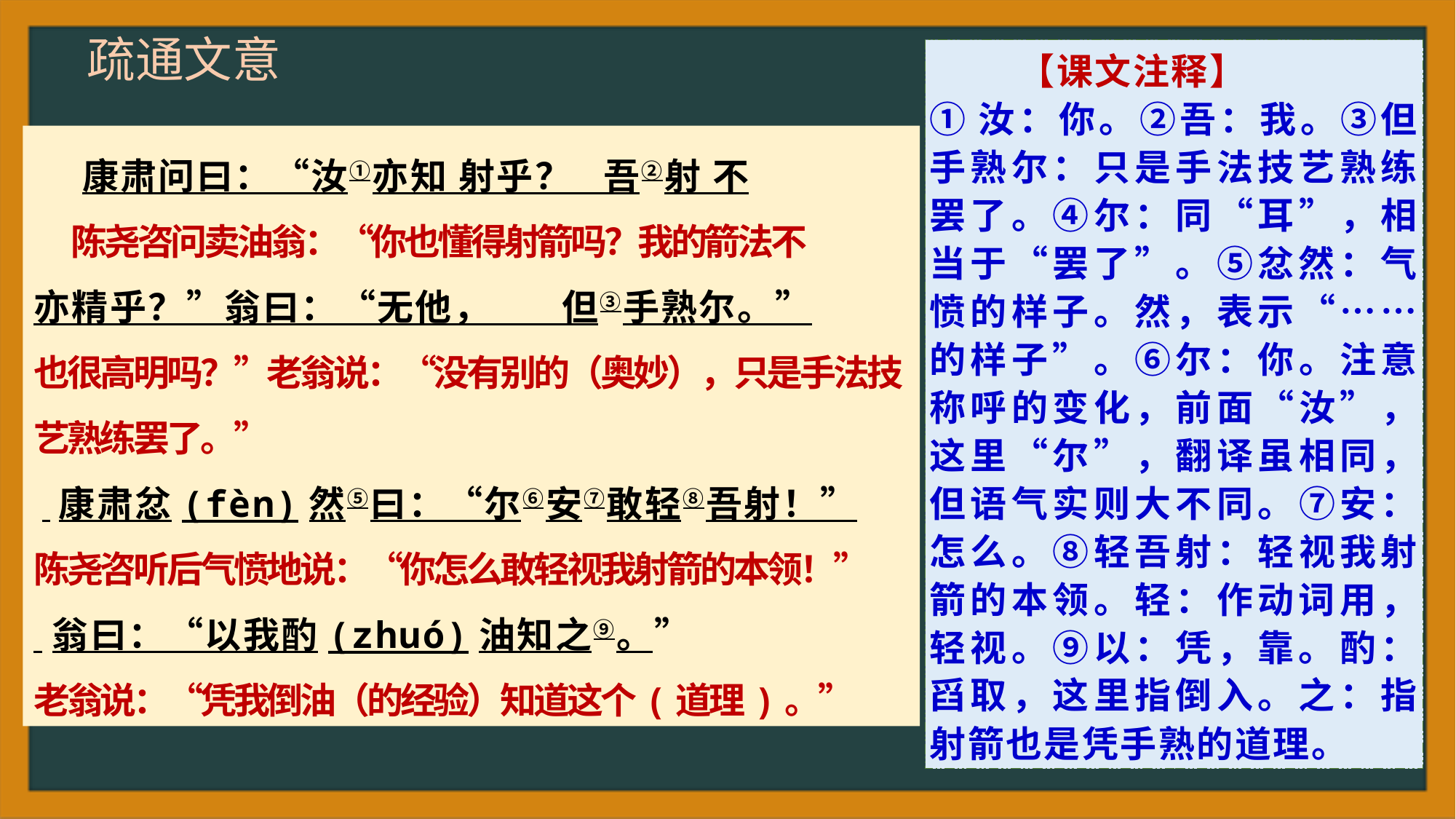

疏通文意
        【课文注释】
①汝：你。②吾：我。③但手熟尔：只是手法技艺熟练罢了。④尔：同“耳”，相当于“罢了”。⑤忿然：气愤的样子。然，表示“……的样子”。⑥尔：你。注意称呼的变化，前面“汝”，这里“尔”，翻译虽相同，但语气实则大不同。⑦安：怎么。⑧轻吾射：轻视我射箭的本领。轻：作动词用，轻视。⑨以：凭，靠。酌：舀取，这里指倒入。之：指射箭也是凭手熟的道理。
    康肃问曰：“汝①亦知 射乎？   吾②射 不
     陈尧咨问卖油翁：“你也懂得射箭吗？我的箭法不
亦精乎？”翁曰：“无他，       但③手熟尔。”
也很高明吗？”老翁说：“没有别的（奥妙），只是手法技艺熟练罢了。”
  康肃忿(fèn)然⑤曰：“尔⑥安⑦敢轻⑧吾射！”
陈尧咨听后气愤地说：“你怎么敢轻视我射箭的本领！”
 翁曰：“以我酌(zhuó)油知之⑨。”
老翁说：“凭我倒油（的经验）知道这个(道理)。”